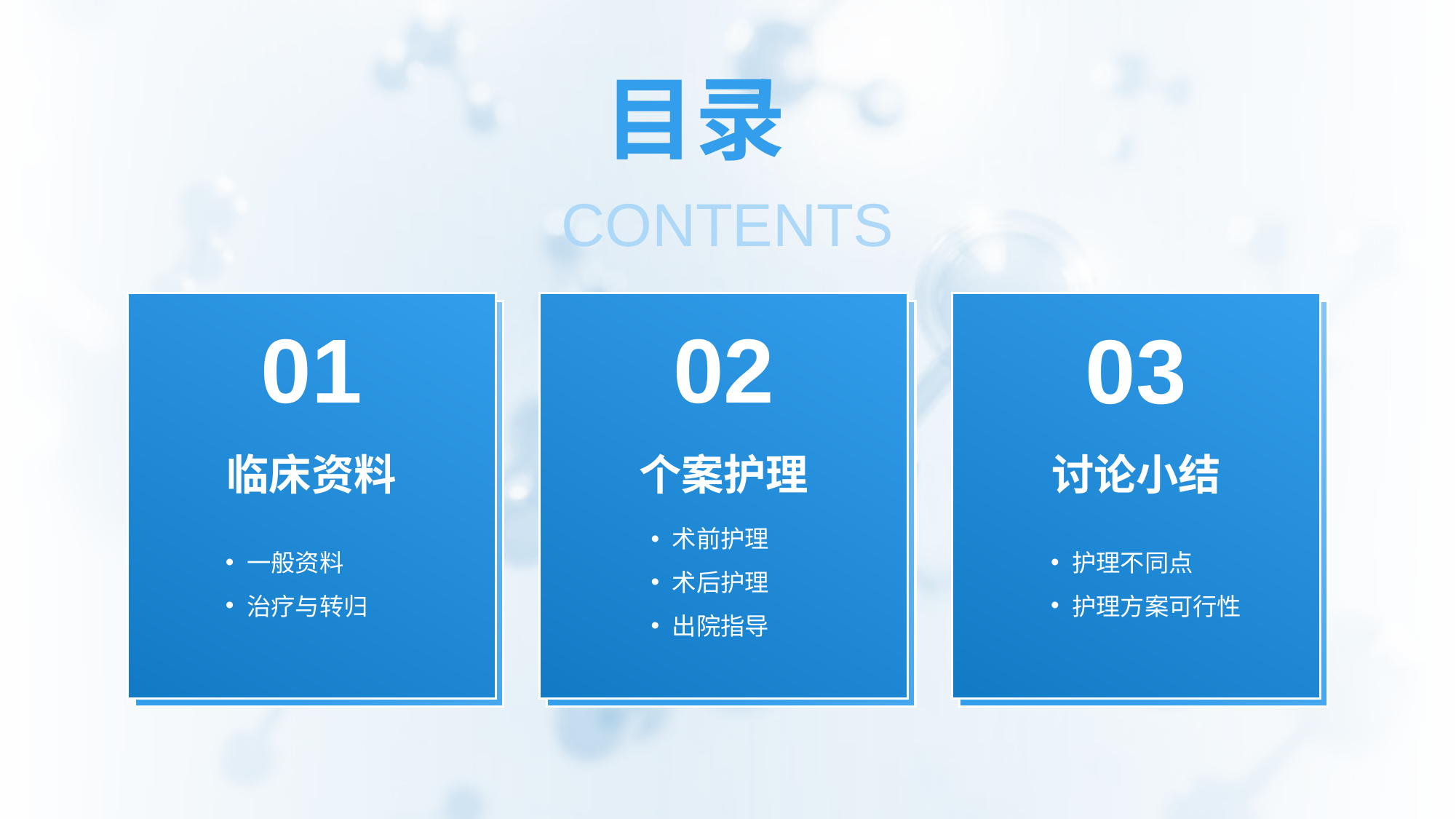

目录
CONTENTS

01
临床资料
一般资料
治疗与转归

02
个案护理
术前护理
术后护理
出院指导

03
讨论小结
护理不同点
护理方案可行性